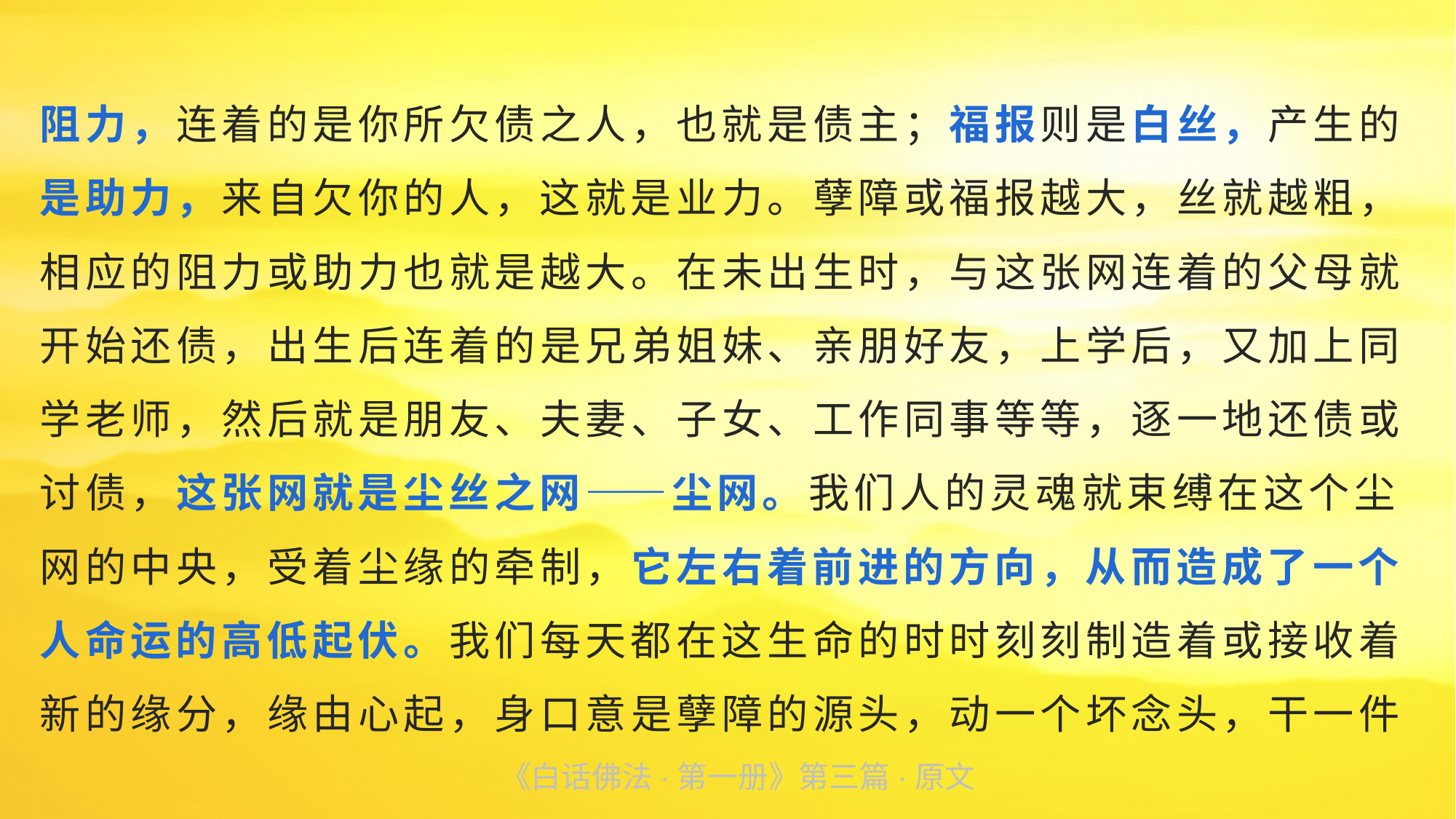

阻力，连着的是你所欠债之人，也就是债主；福报则是白丝，产生的是助力，来自欠你的人，这就是业力。孽障或福报越大，丝就越粗，相应的阻力或助力也就是越大。在未出生时，与这张网连着的父母就开始还债，出生后连着的是兄弟姐妹、亲朋好友，上学后，又加上同学老师，然后就是朋友、夫妻、子女、工作同事等等，逐一地还债或讨债，这张网就是尘丝之网——尘网。我们人的灵魂就束缚在这个尘网的中央，受着尘缘的牵制，它左右着前进的方向，从而造成了一个人命运的高低起伏。我们每天都在这生命的时时刻刻制造着或接收着新的缘分，缘由心起，身口意是孽障的源头，动一个坏念头，干一件
  《白话佛法·第一册》第三篇·原文